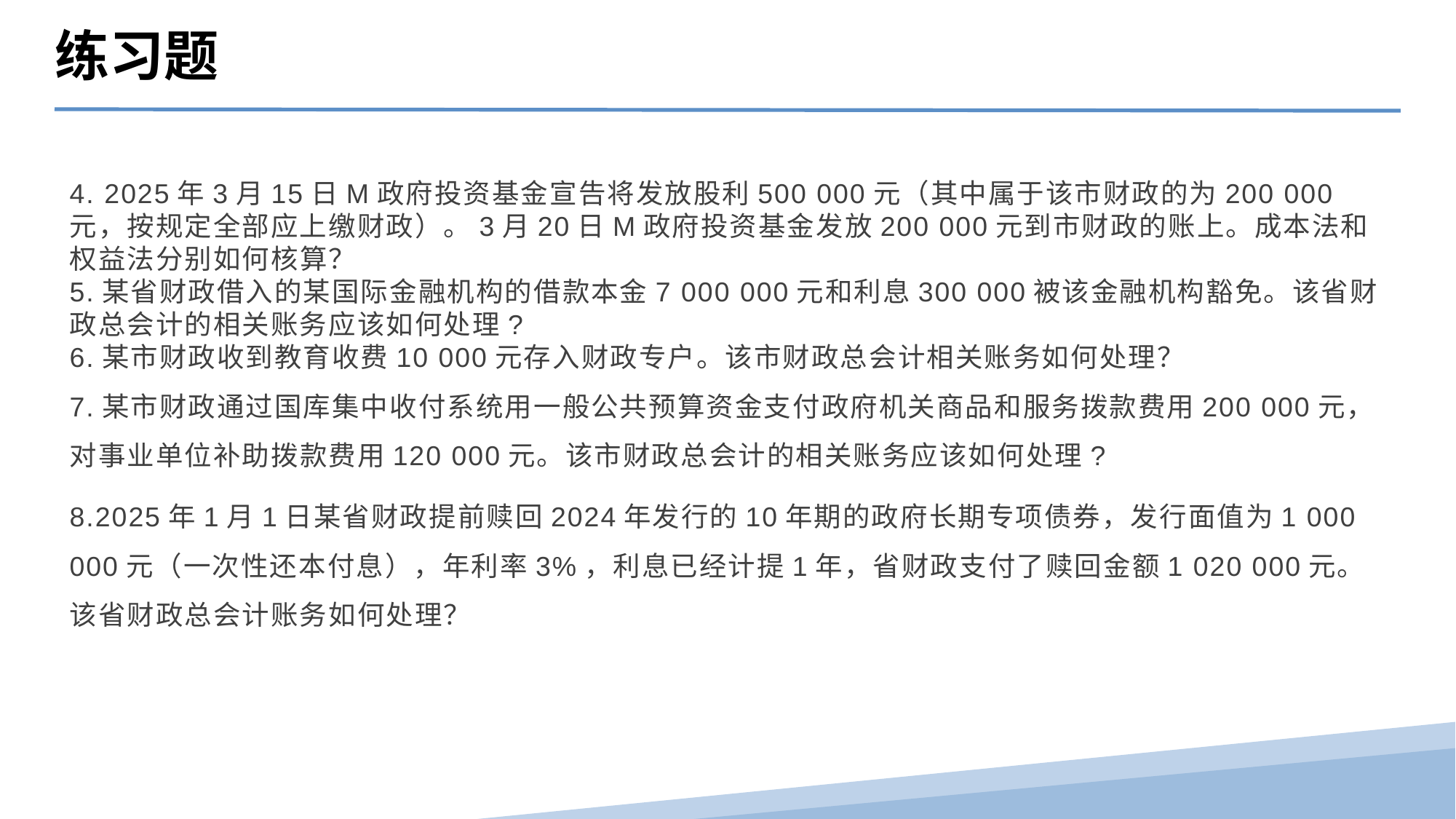

练习题
4. 2025年3月15日M政府投资基金宣告将发放股利500 000元（其中属于该市财政的为200 000元，按规定全部应上缴财政）。3月20日M政府投资基金发放200 000元到市财政的账上。成本法和权益法分别如何核算？
5.某省财政借入的某国际金融机构的借款本金7 000 000元和利息300 000被该金融机构豁免。该省财政总会计的相关账务应该如何处理?
6.某市财政收到教育收费10 000元存入财政专户。该市财政总会计相关账务如何处理？
7.某市财政通过国库集中收付系统用一般公共预算资金支付政府机关商品和服务拨款费用200 000元，对事业单位补助拨款费用120 000元。该市财政总会计的相关账务应该如何处理?
8.2025年1月1日某省财政提前赎回2024年发行的10年期的政府长期专项债券，发行面值为1 000 000元（一次性还本付息），年利率3%，利息已经计提1年，省财政支付了赎回金额1 020 000元。该省财政总会计账务如何处理？